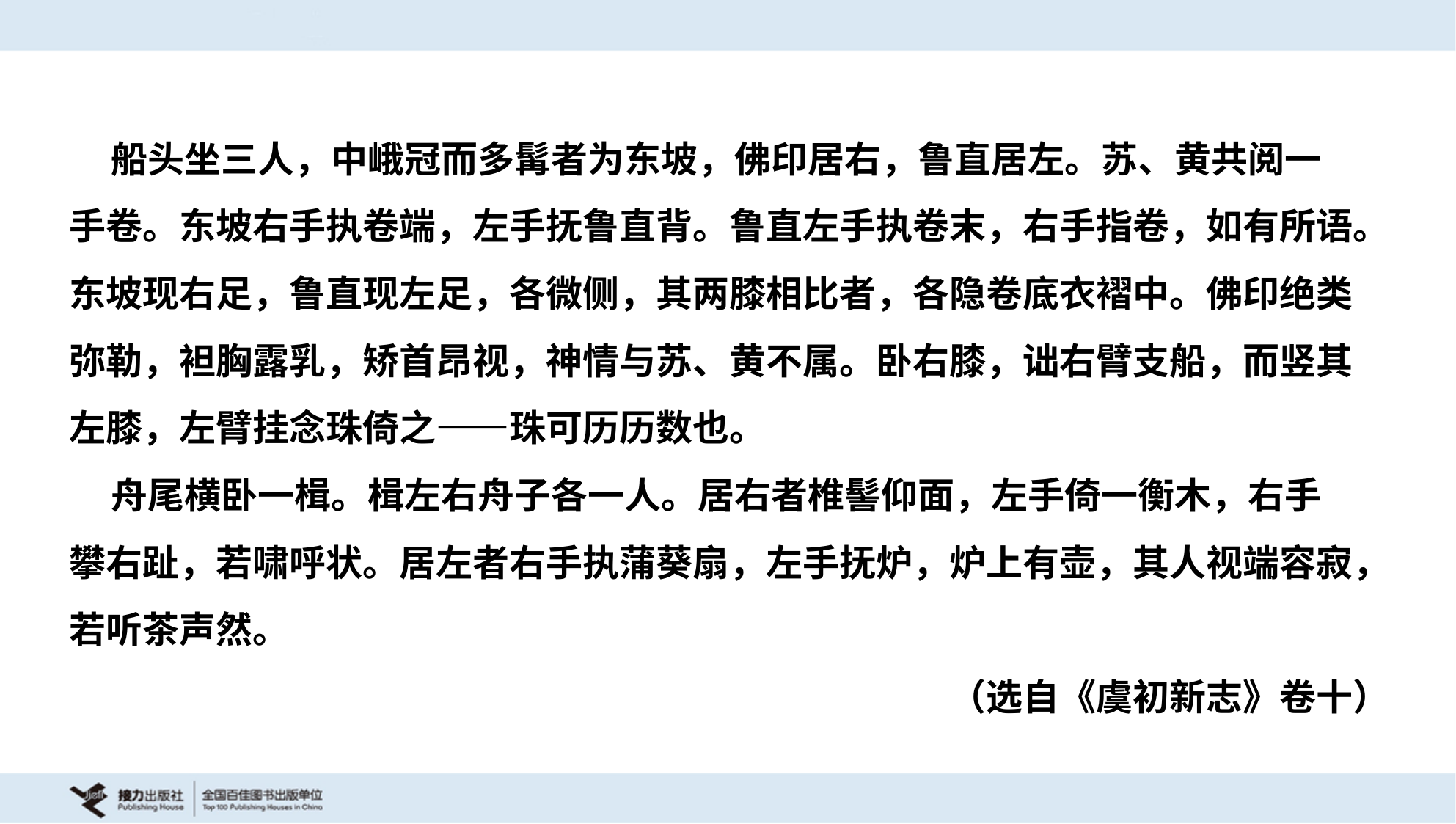

船头坐三人，中峨冠而多髯者为东坡，佛印居右，鲁直居左。苏、黄共阅一
手卷。东坡右手执卷端，左手抚鲁直背。鲁直左手执卷末，右手指卷，如有所语。
东坡现右足，鲁直现左足，各微侧，其两膝相比者，各隐卷底衣褶中。佛印绝类
弥勒，袒胸露乳，矫首昂视，神情与苏、黄不属。卧右膝，诎右臂支船，而竖其
左膝，左臂挂念珠倚之——珠可历历数也。
    舟尾横卧一楫。楫左右舟子各一人。居右者椎髻仰面，左手倚一衡木，右手
攀右趾，若啸呼状。居左者右手执蒲葵扇，左手抚炉，炉上有壶，其人视端容寂，
若听茶声然。
（选自《虞初新志》卷十）